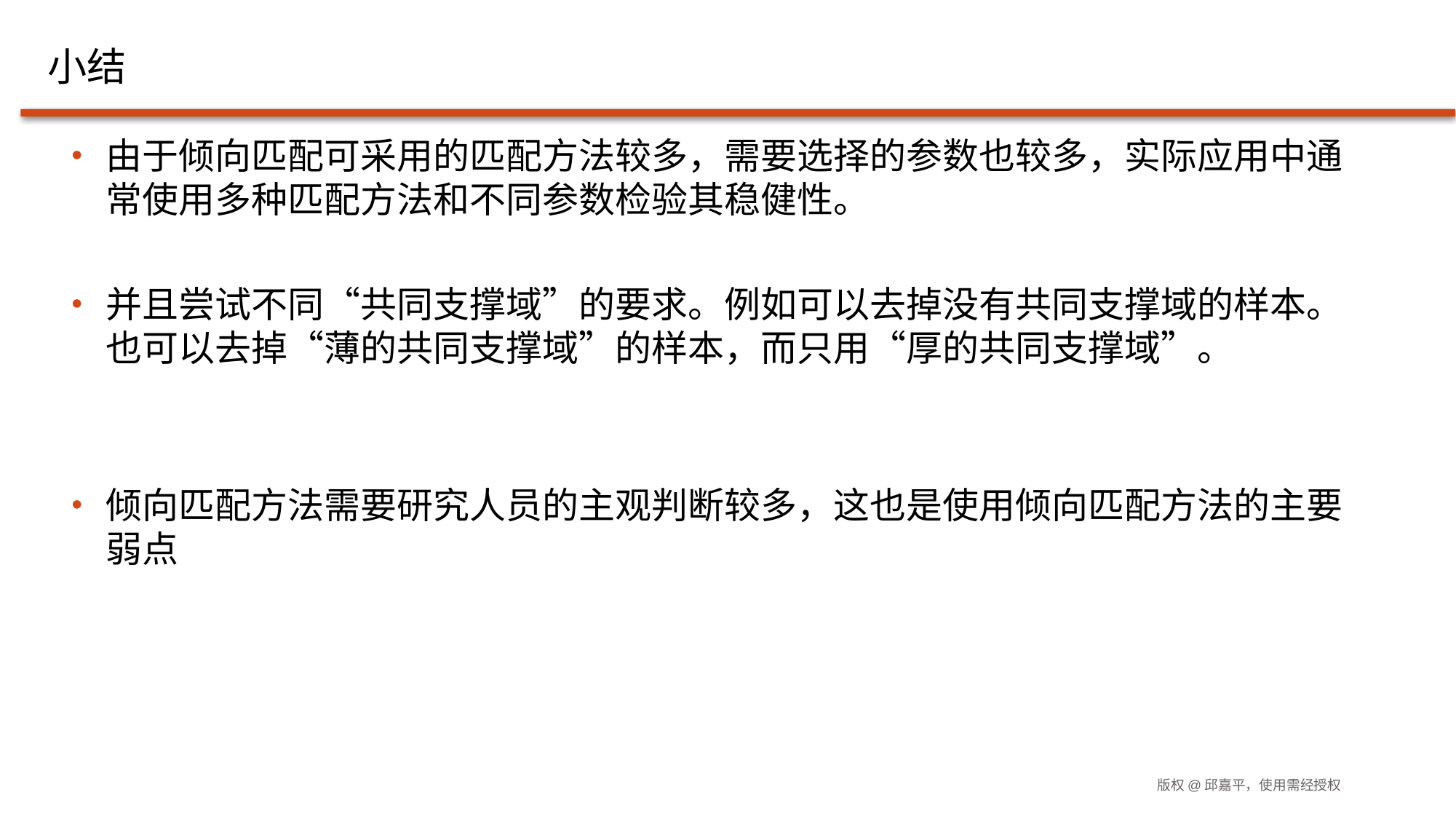

# 小结
由于倾向匹配可采用的匹配方法较多，需要选择的参数也较多，实际应用中通常使用多种匹配方法和不同参数检验其稳健性。

并且尝试不同“共同支撑域”的要求。例如可以去掉没有共同支撑域的样本。也可以去掉“薄的共同支撑域”的样本，而只用“厚的共同支撑域”。

倾向匹配方法需要研究人员的主观判断较多，这也是使用倾向匹配方法的主要弱点
版权@邱嘉平，使用需经授权